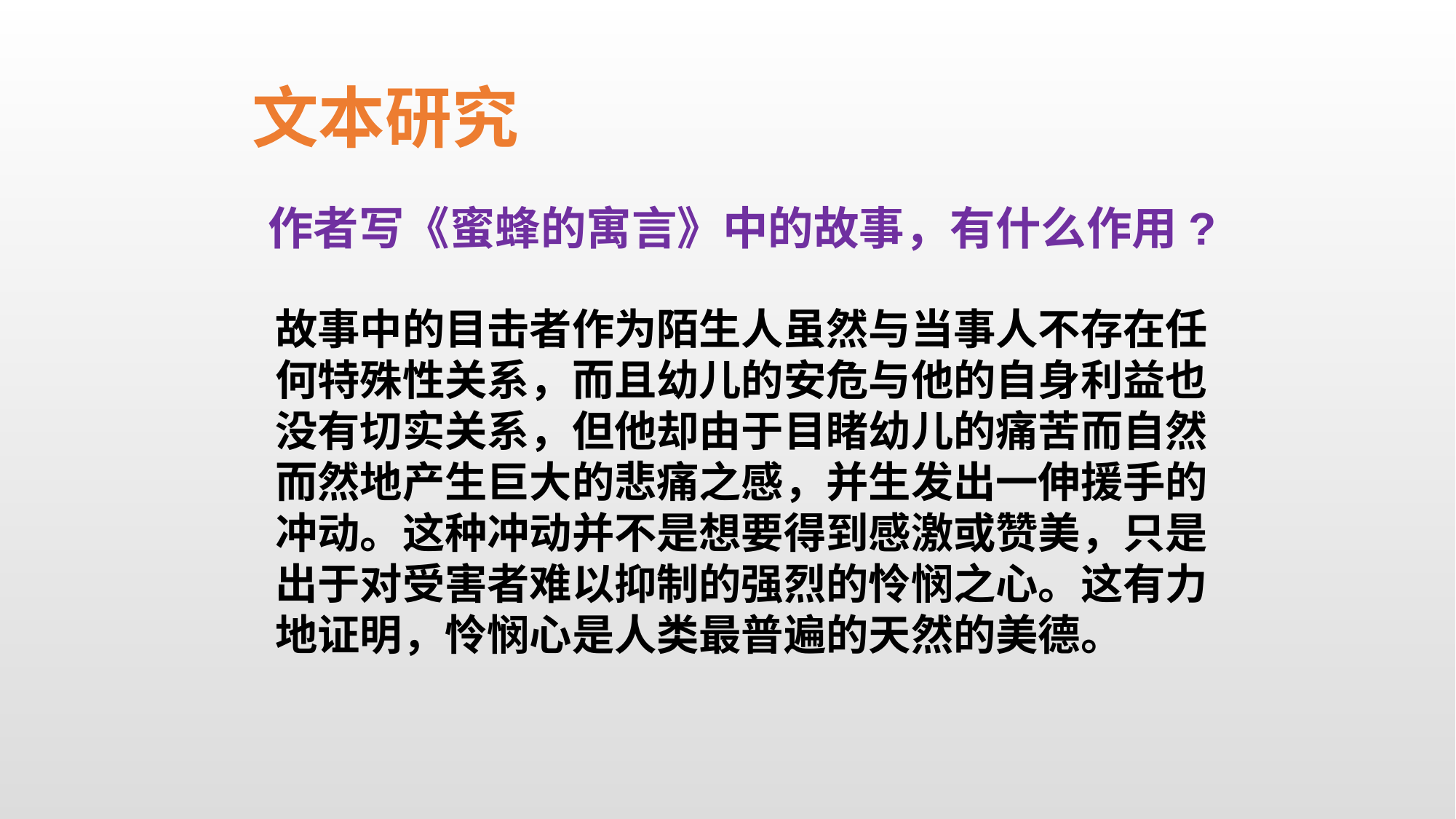

文本研究
作者写《蜜蜂的寓言》中的故事，有什么作用?
故事中的目击者作为陌生人虽然与当事人不存在任何特殊性关系，而且幼儿的安危与他的自身利益也没有切实关系，但他却由于目睹幼儿的痛苦而自然而然地产生巨大的悲痛之感，并生发出一伸援手的冲动。这种冲动并不是想要得到感激或赞美，只是出于对受害者难以抑制的强烈的怜悯之心。这有力地证明，怜悯心是人类最普遍的天然的美德。